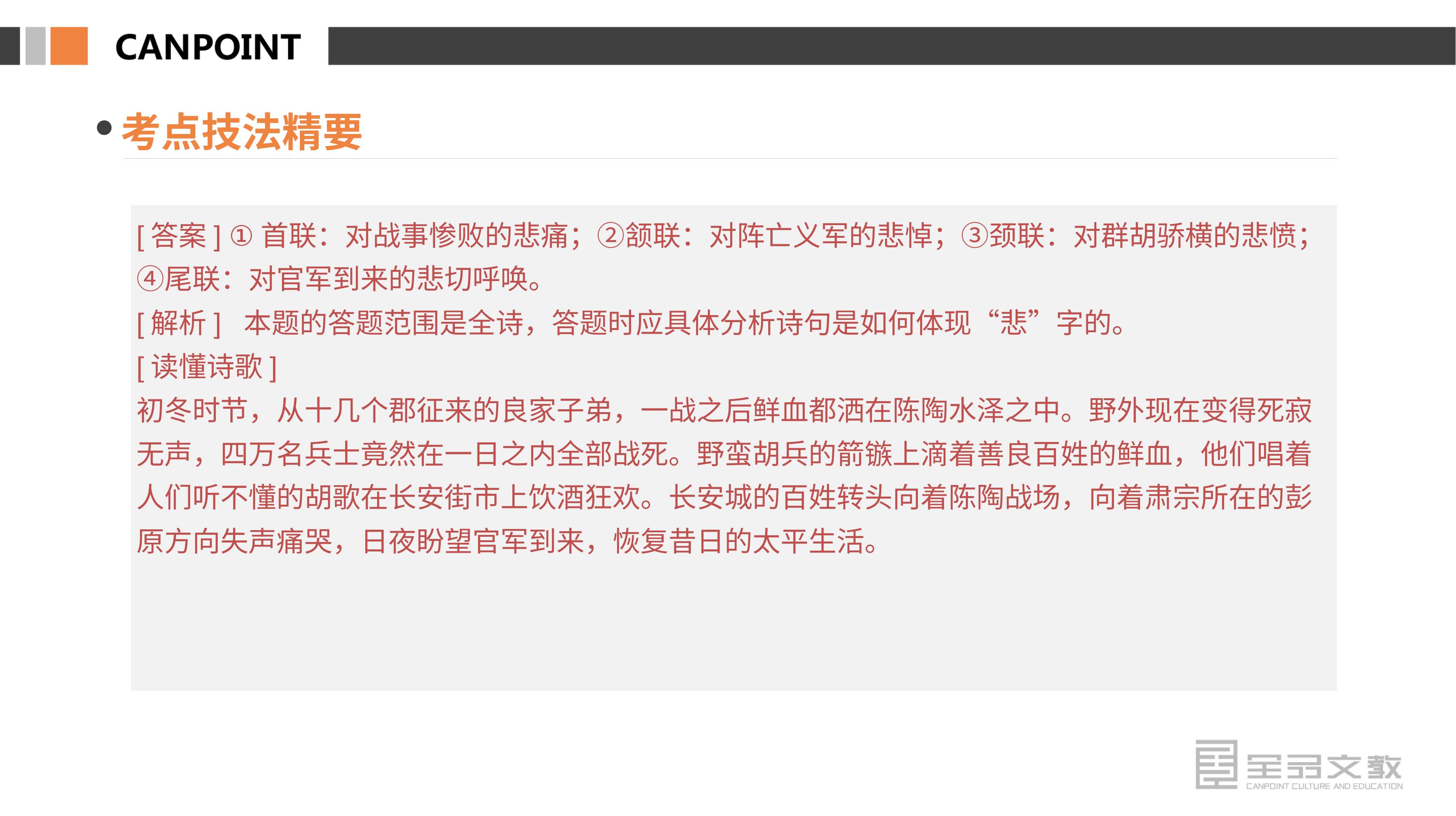

考点技法精要

[答案] ①首联：对战事惨败的悲痛；②颔联：对阵亡义军的悲悼；③颈联：对群胡骄横的悲愤；④尾联：对官军到来的悲切呼唤。
[解析]  本题的答题范围是全诗，答题时应具体分析诗句是如何体现“悲”字的。
[读懂诗歌]
初冬时节，从十几个郡征来的良家子弟，一战之后鲜血都洒在陈陶水泽之中。野外现在变得死寂无声，四万名兵士竟然在一日之内全部战死。野蛮胡兵的箭镞上滴着善良百姓的鲜血，他们唱着人们听不懂的胡歌在长安街市上饮酒狂欢。长安城的百姓转头向着陈陶战场，向着肃宗所在的彭原方向失声痛哭，日夜盼望官军到来，恢复昔日的太平生活。